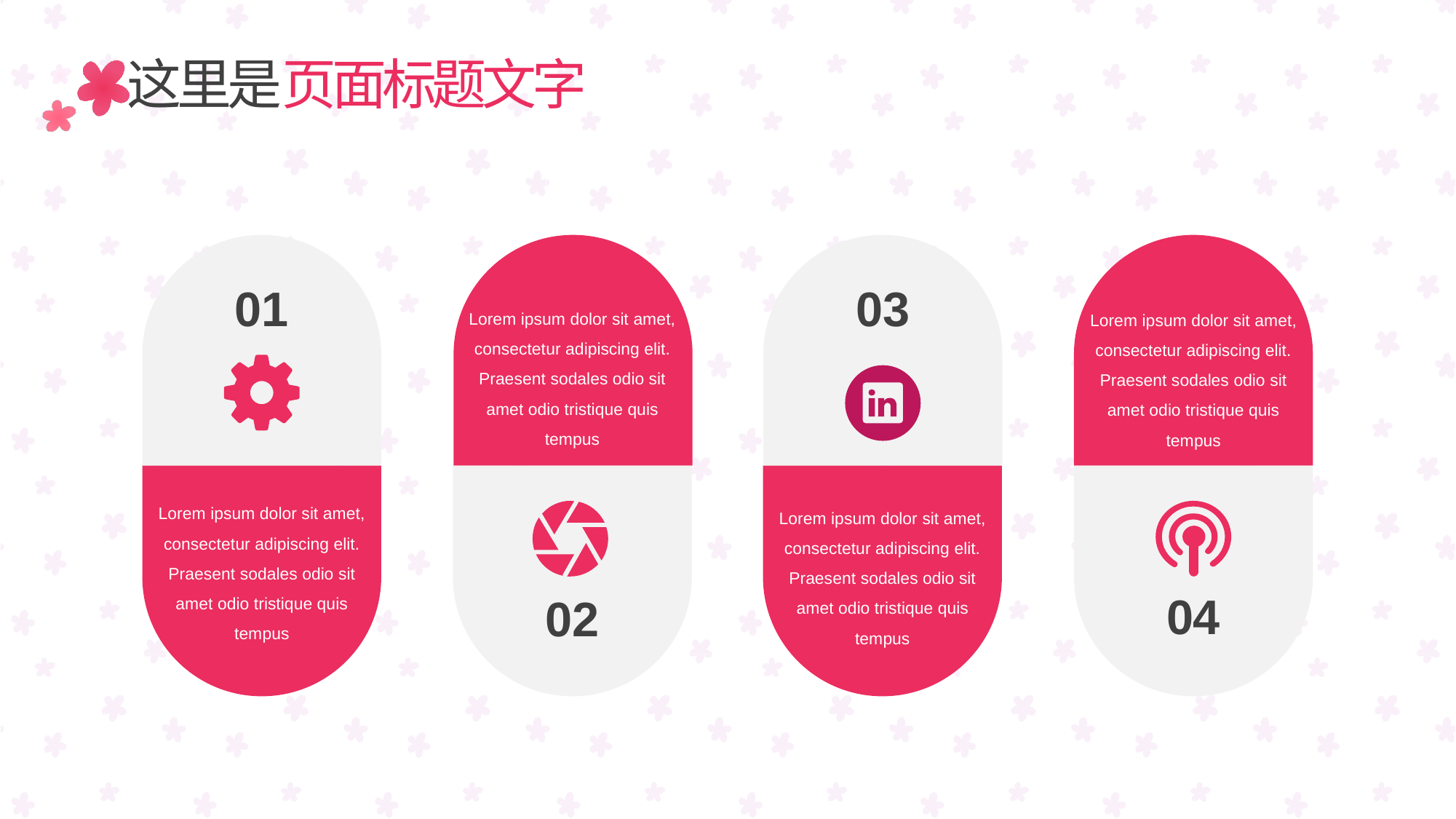

这里是页面标题文字
01

Lorem ipsum dolor sit amet, consectetur adipiscing elit. Praesent sodales odio sit amet odio tristique quis tempus

Lorem ipsum dolor sit amet, consectetur adipiscing elit. Praesent sodales odio sit amet odio tristique quis tempus

02

Lorem ipsum dolor sit amet, consectetur adipiscing elit. Praesent sodales odio sit amet odio tristique quis tempus

04
03

Lorem ipsum dolor sit amet, consectetur adipiscing elit. Praesent sodales odio sit amet odio tristique quis tempus